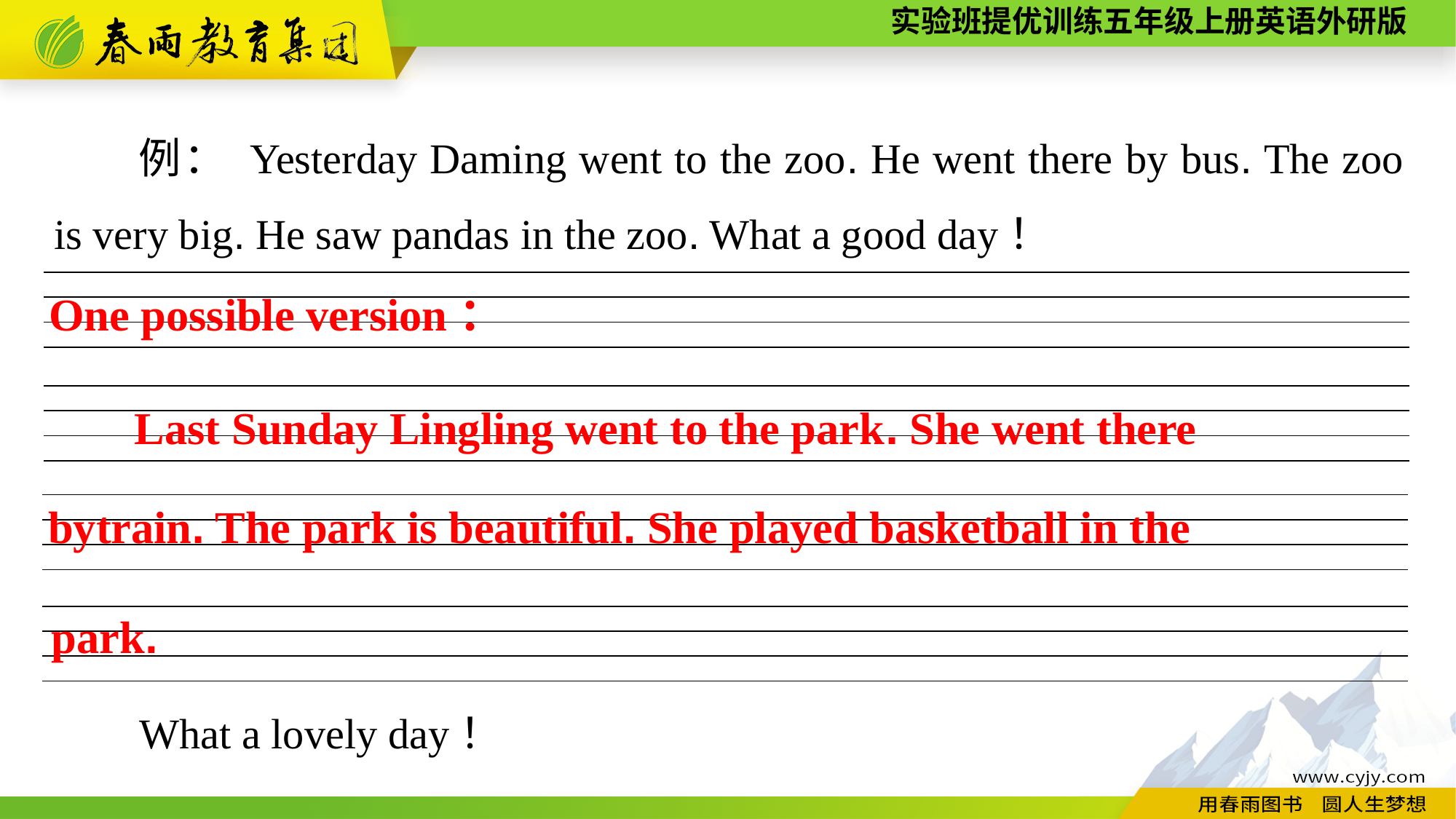

例： Yesterday Daming went to the zoo. He went there by bus. The zoo is very big. He saw pandas in the zoo. What a good day！

What a lovely day！
One possible version：
|  |
| --- |
|  |
|  |
Last Sunday Lingling went to the park. She went there
|  |
| --- |
|  |
|  |
bytrain. The park is beautiful. She played basketball in the
|  |
| --- |
|  |
|  |
park.
|  |
| --- |
|  |
|  |